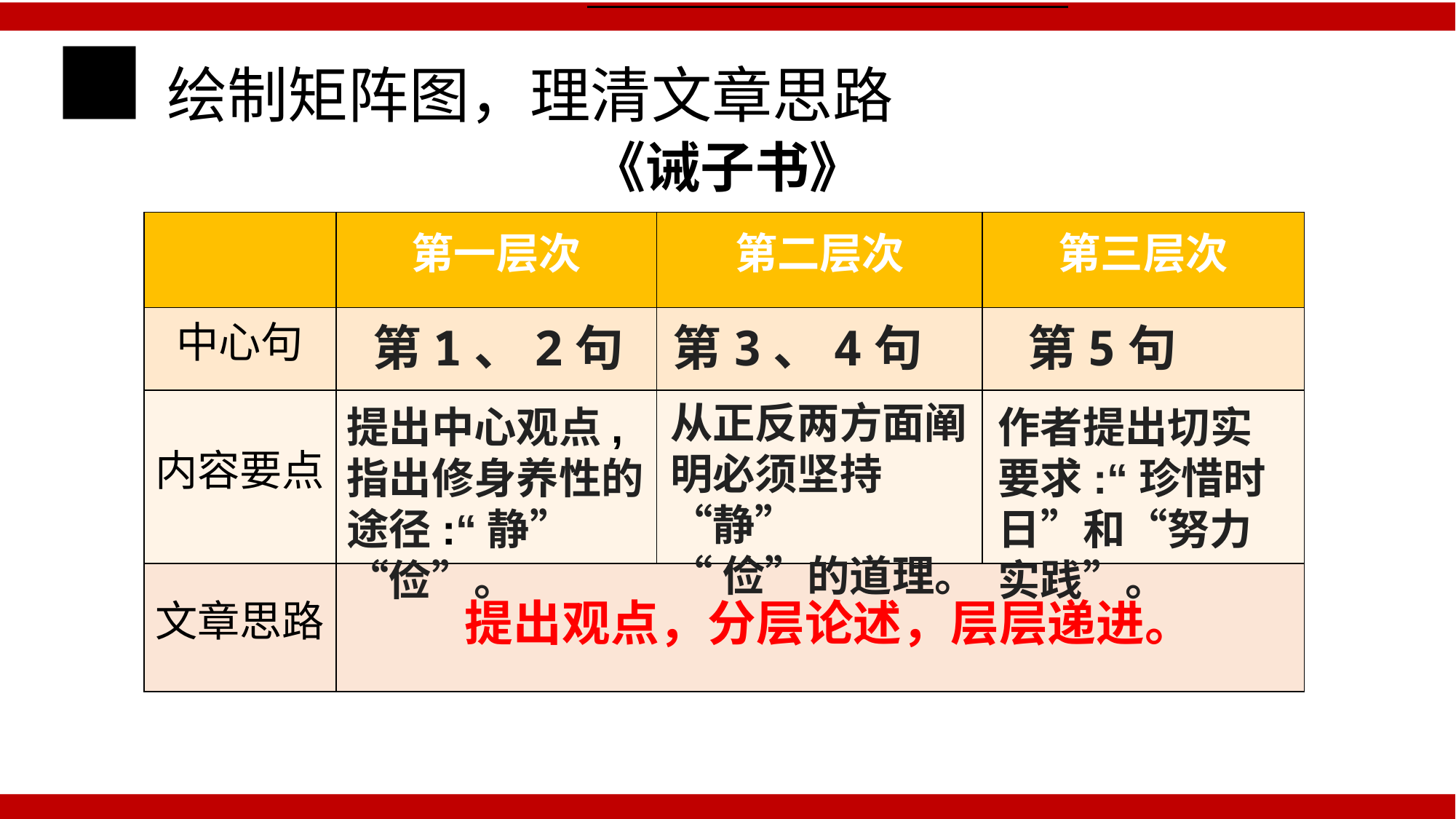

■绘制矩阵图，理清文章思路
《诫子书》
|  | 第一层次 | 第二层次 | 第三层次 |
| --- | --- | --- | --- |
| 中心句 |  |  |  |
| 内容要点 |  |  |  |
| 文章思路 |  |  |  |
第1、2句
第3、4句
第5句
从正反两方面阐明必须坚持“静”
“俭”的道理。
提出中心观点,指出修身养性的途径:“静”“俭”。
作者提出切实要求:“珍惜时日”和“努力实践”。
提出观点，分层论述，层层递进。